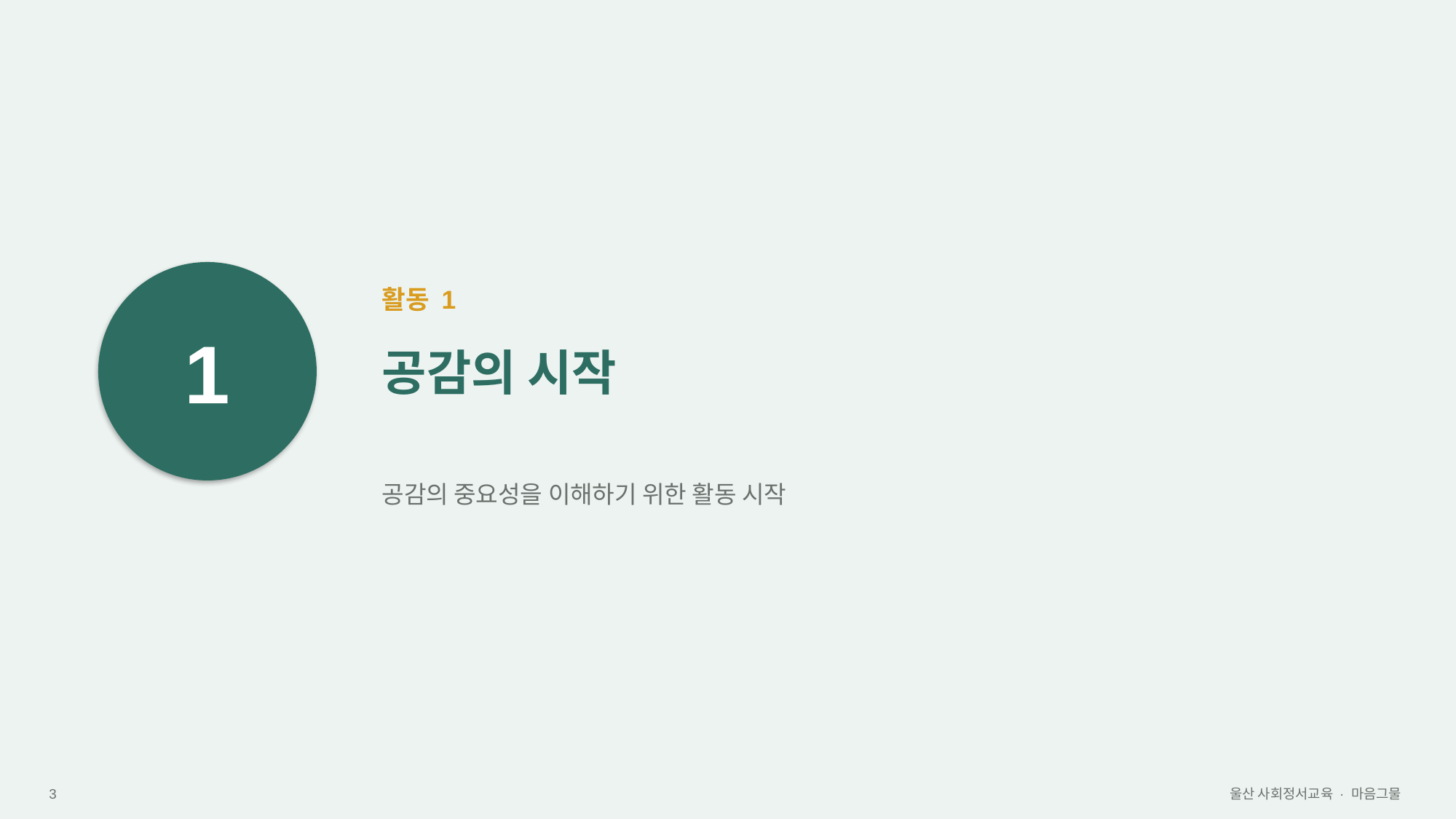

1
활동 1
공감의 시작
공감의 중요성을 이해하기 위한 활동 시작
3
울산 사회정서교육 · 마음그물